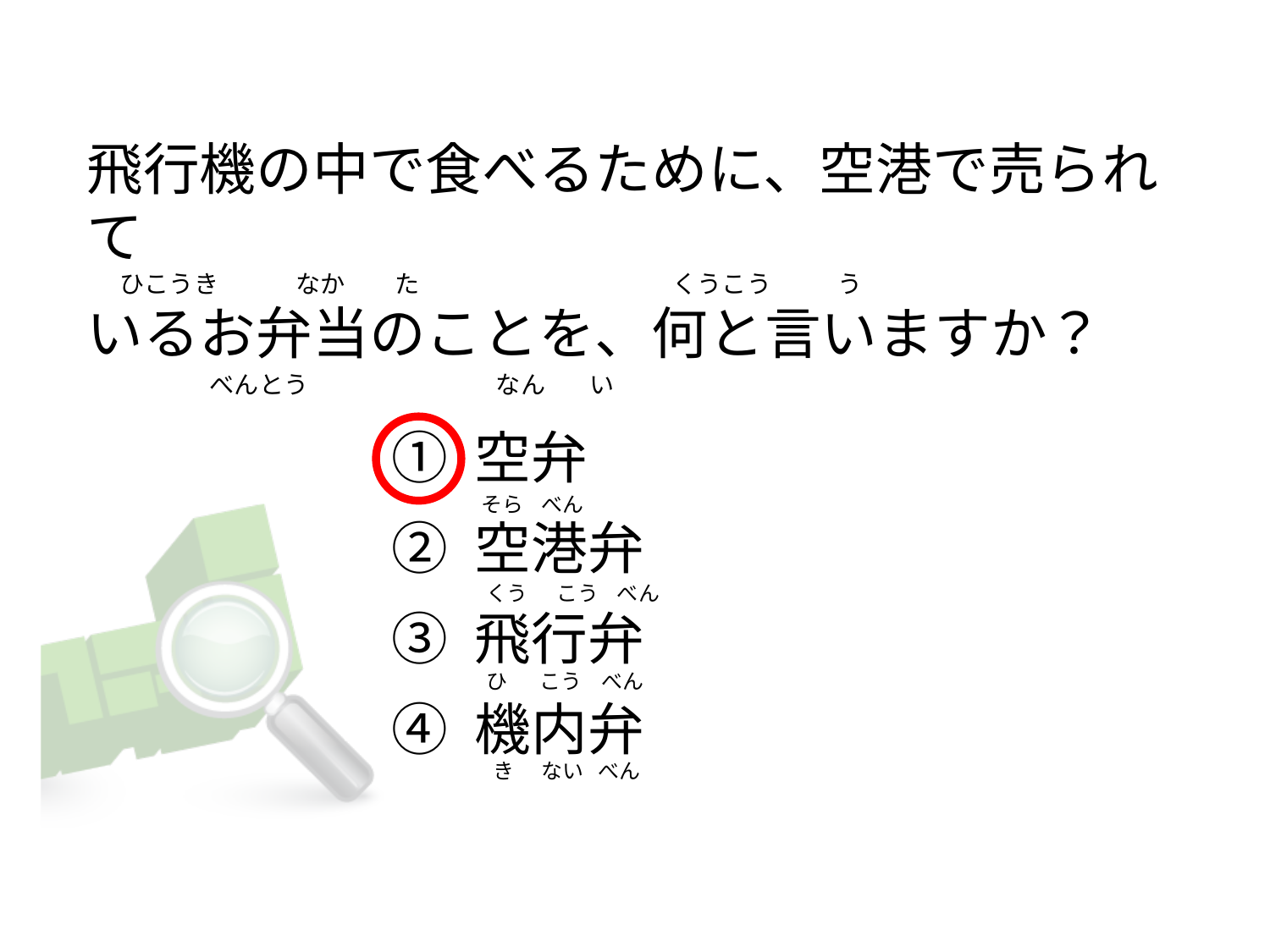

# 飛行機の中で食べるために、空港で売られて       ひこうき              なか         た                                              くうこう            う いるお弁当のことを、何と言いますか？                       べんとう                                  なん        い
① 空弁
② 空港弁
③ 飛行弁
④ 機内弁

    そら    べん
   くう      こう    べん
   ひ       こう    べん
      き      ない   べん